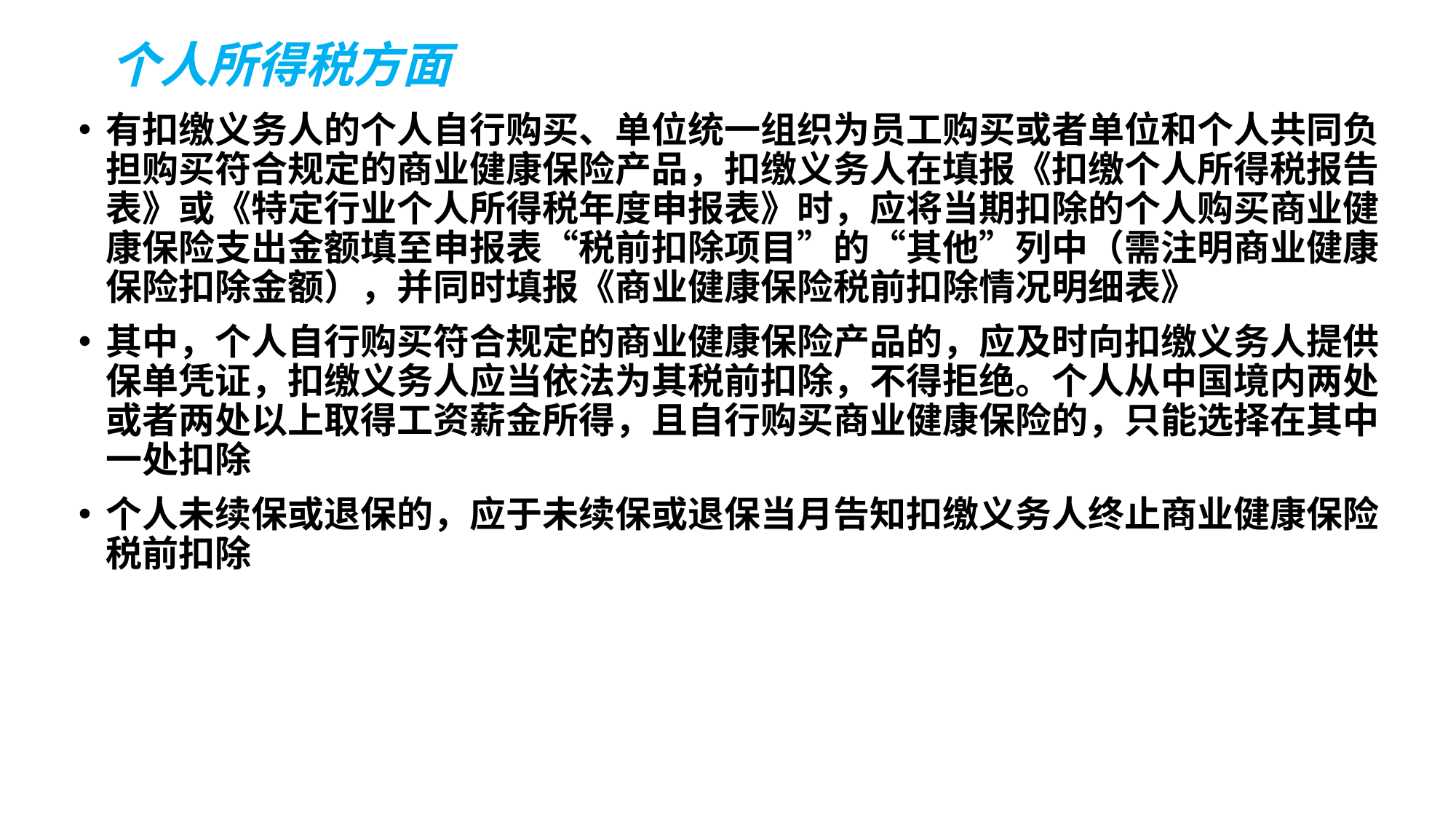

# 个人所得税方面
有扣缴义务人的个人自行购买、单位统一组织为员工购买或者单位和个人共同负担购买符合规定的商业健康保险产品，扣缴义务人在填报《扣缴个人所得税报告表》或《特定行业个人所得税年度申报表》时，应将当期扣除的个人购买商业健康保险支出金额填至申报表“税前扣除项目”的“其他”列中（需注明商业健康保险扣除金额），并同时填报《商业健康保险税前扣除情况明细表》
其中，个人自行购买符合规定的商业健康保险产品的，应及时向扣缴义务人提供保单凭证，扣缴义务人应当依法为其税前扣除，不得拒绝。个人从中国境内两处或者两处以上取得工资薪金所得，且自行购买商业健康保险的，只能选择在其中一处扣除
个人未续保或退保的，应于未续保或退保当月告知扣缴义务人终止商业健康保险税前扣除